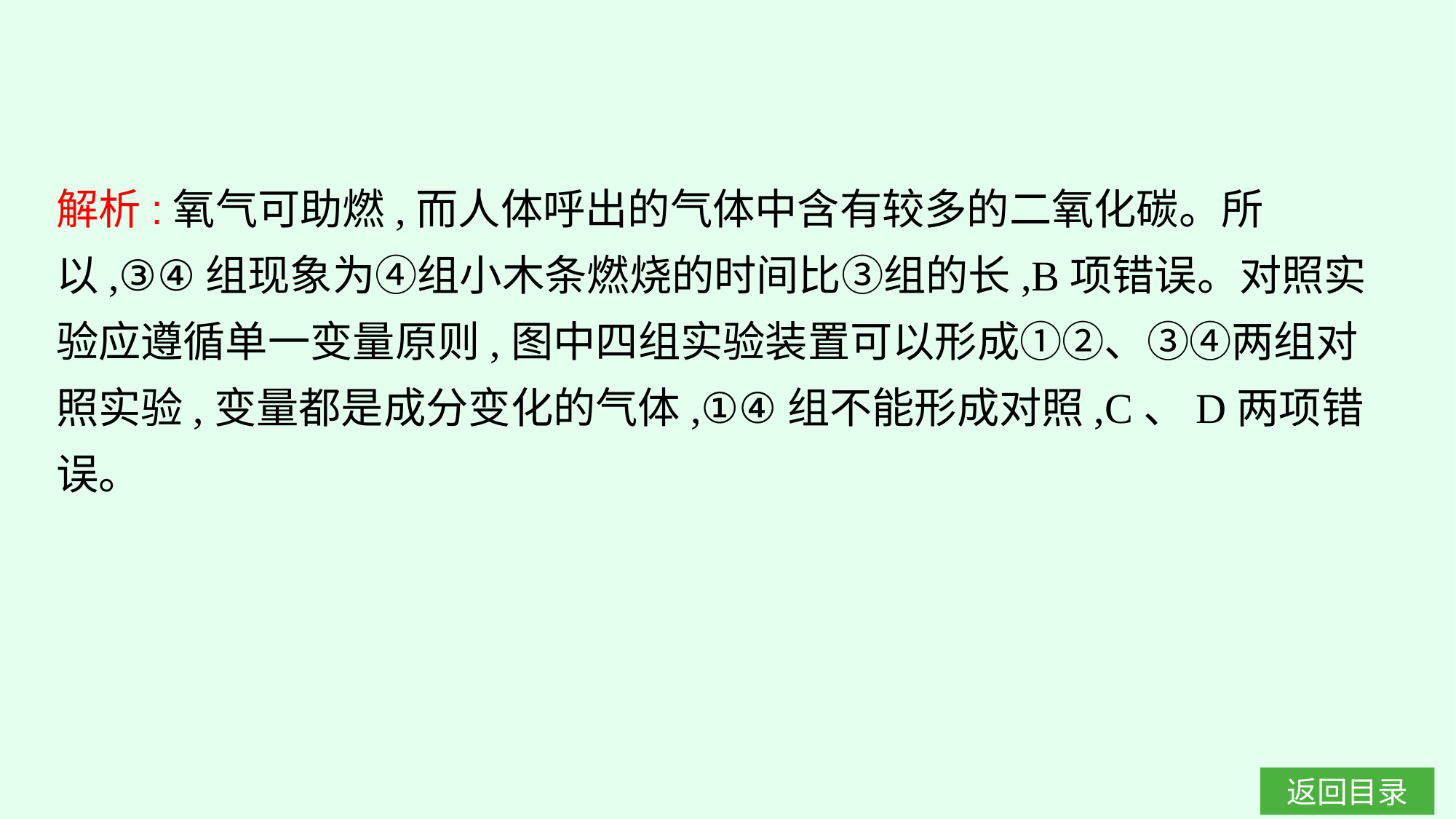

解析:氧气可助燃,而人体呼出的气体中含有较多的二氧化碳。所以,③④组现象为④组小木条燃烧的时间比③组的长,B项错误。对照实验应遵循单一变量原则,图中四组实验装置可以形成①②、③④两组对照实验,变量都是成分变化的气体,①④组不能形成对照,C、D两项错误。